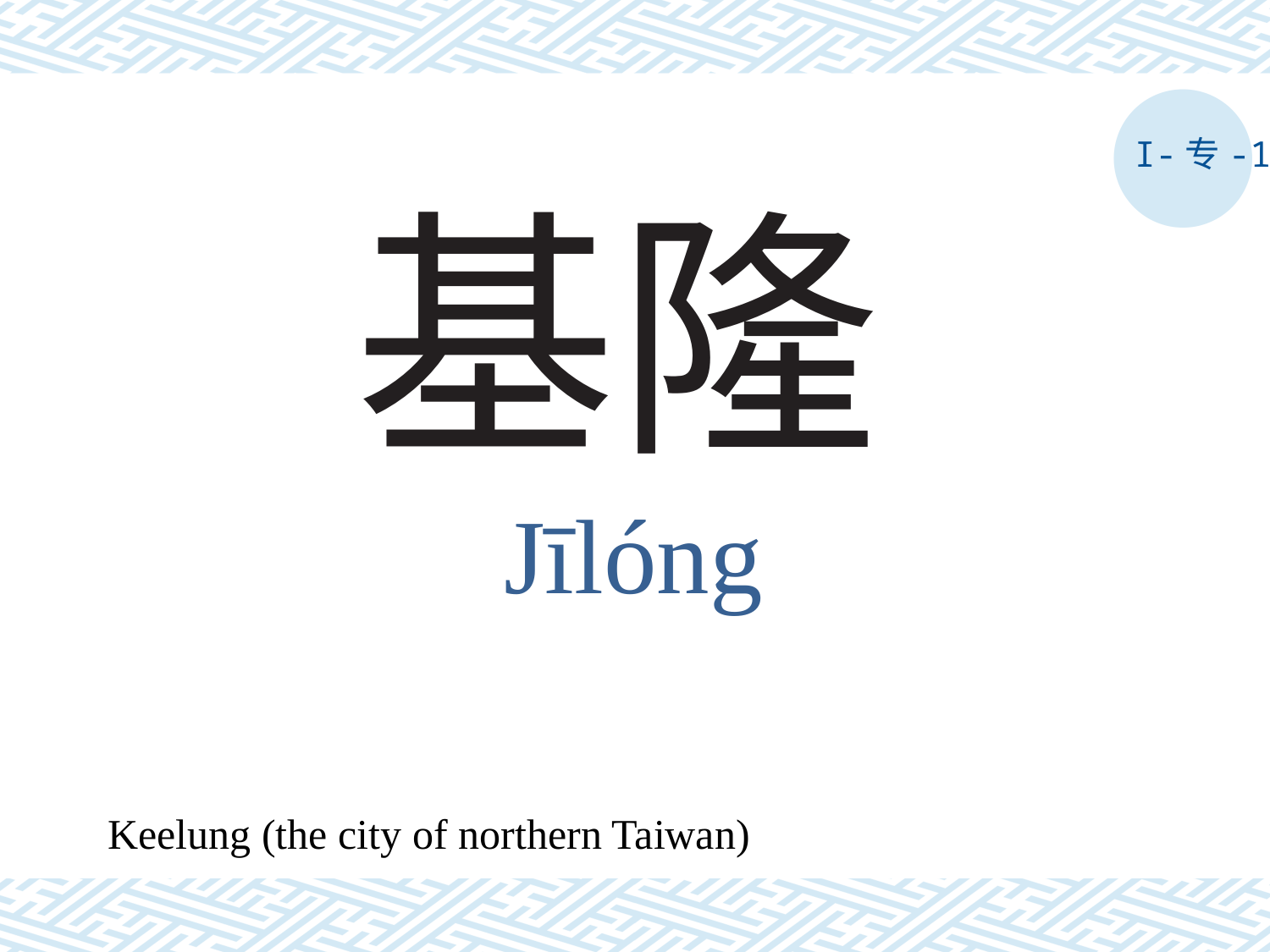

I-专-1

# 基隆
Jīlóng
Keelung (the city of northern Taiwan)